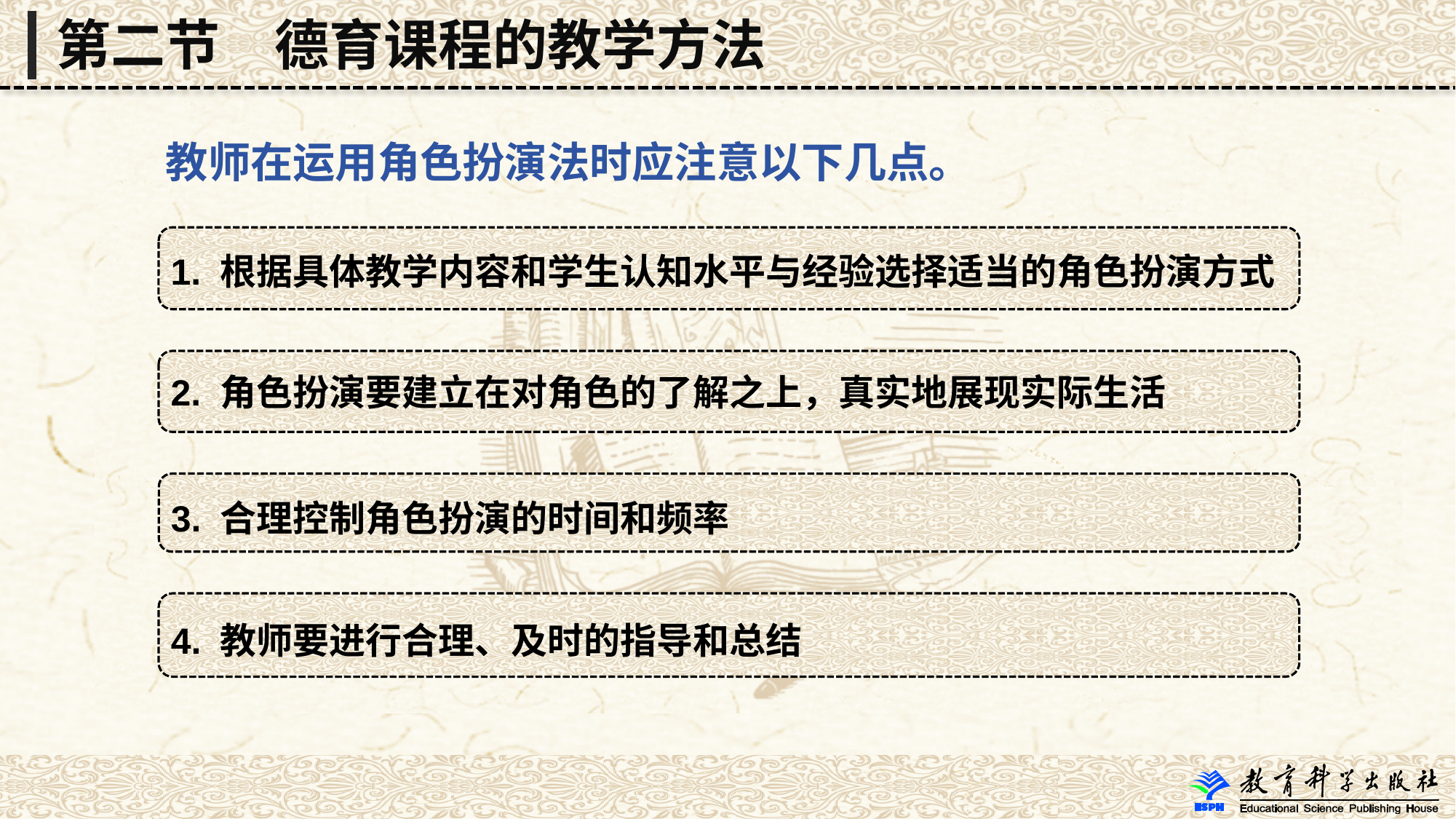

第二节　德育课程的教学方法
      教师在运用角色扮演法时应注意以下几点。

1. 根据具体教学内容和学生认知水平与经验选择适当的角色扮演方式
2. 角色扮演要建立在对角色的了解之上，真实地展现实际生活
3. 合理控制角色扮演的时间和频率
4. 教师要进行合理、及时的指导和总结